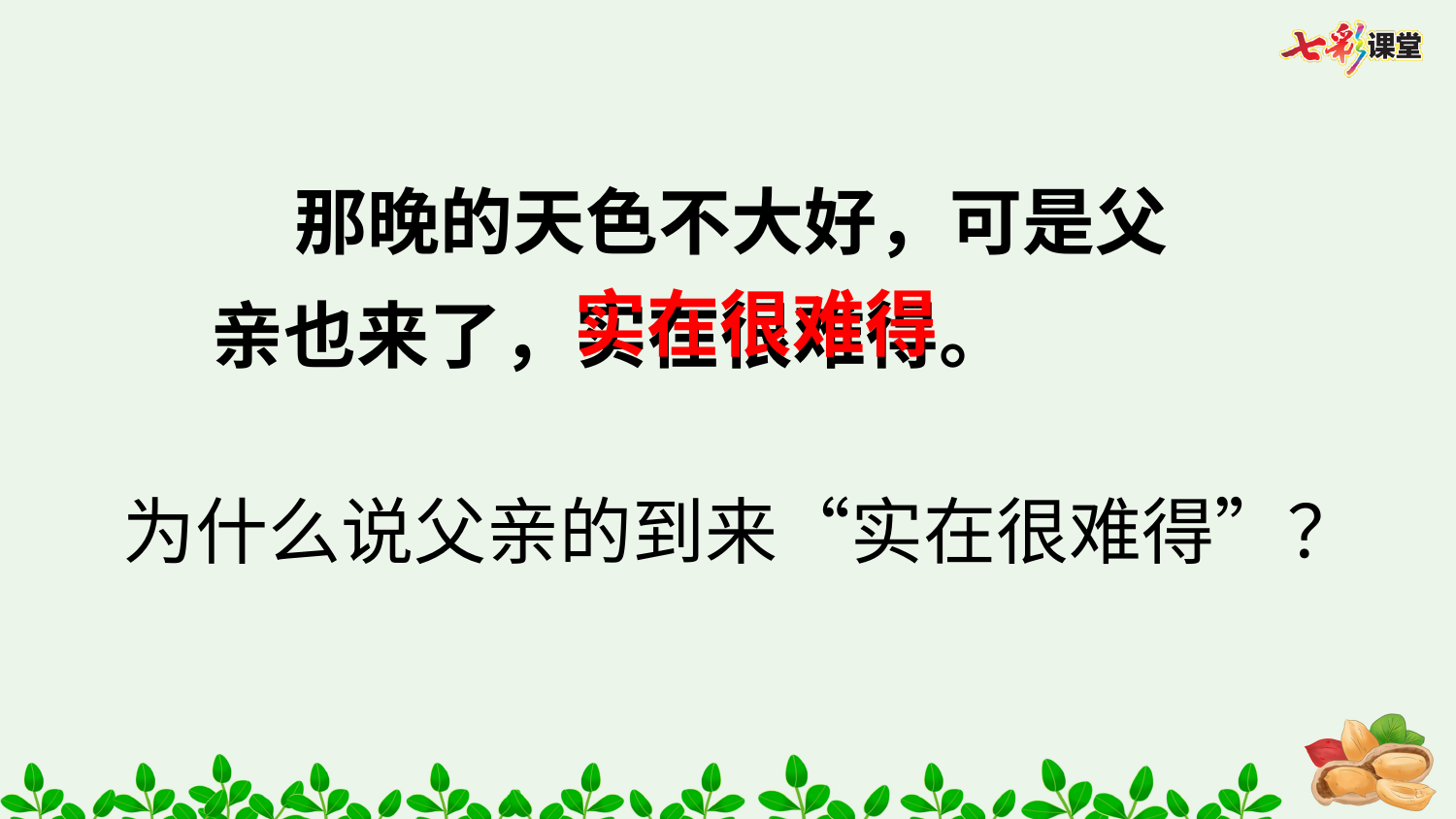

那晚的天色不大好，可是父亲也来了，实在很难得。
实在很难得
为什么说父亲的到来“实在很难得”？